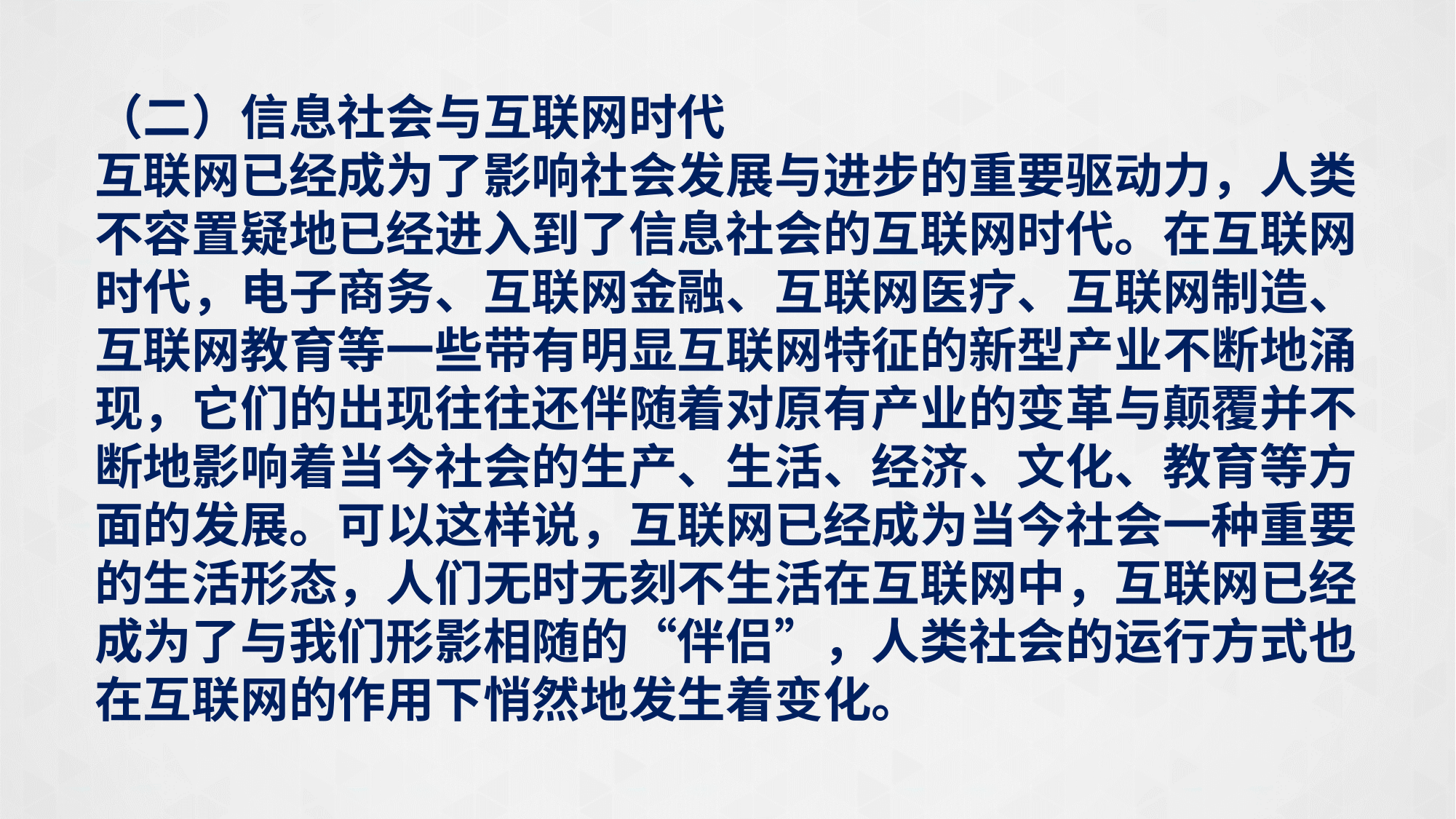

（二）信息社会与互联网时代
互联网已经成为了影响社会发展与进步的重要驱动力，人类不容置疑地已经进入到了信息社会的互联网时代。在互联网时代，电子商务、互联网金融、互联网医疗、互联网制造、互联网教育等一些带有明显互联网特征的新型产业不断地涌现，它们的出现往往还伴随着对原有产业的变革与颠覆并不断地影响着当今社会的生产、生活、经济、文化、教育等方面的发展。可以这样说，互联网已经成为当今社会一种重要的生活形态，人们无时无刻不生活在互联网中，互联网已经成为了与我们形影相随的“伴侣”，人类社会的运行方式也在互联网的作用下悄然地发生着变化。